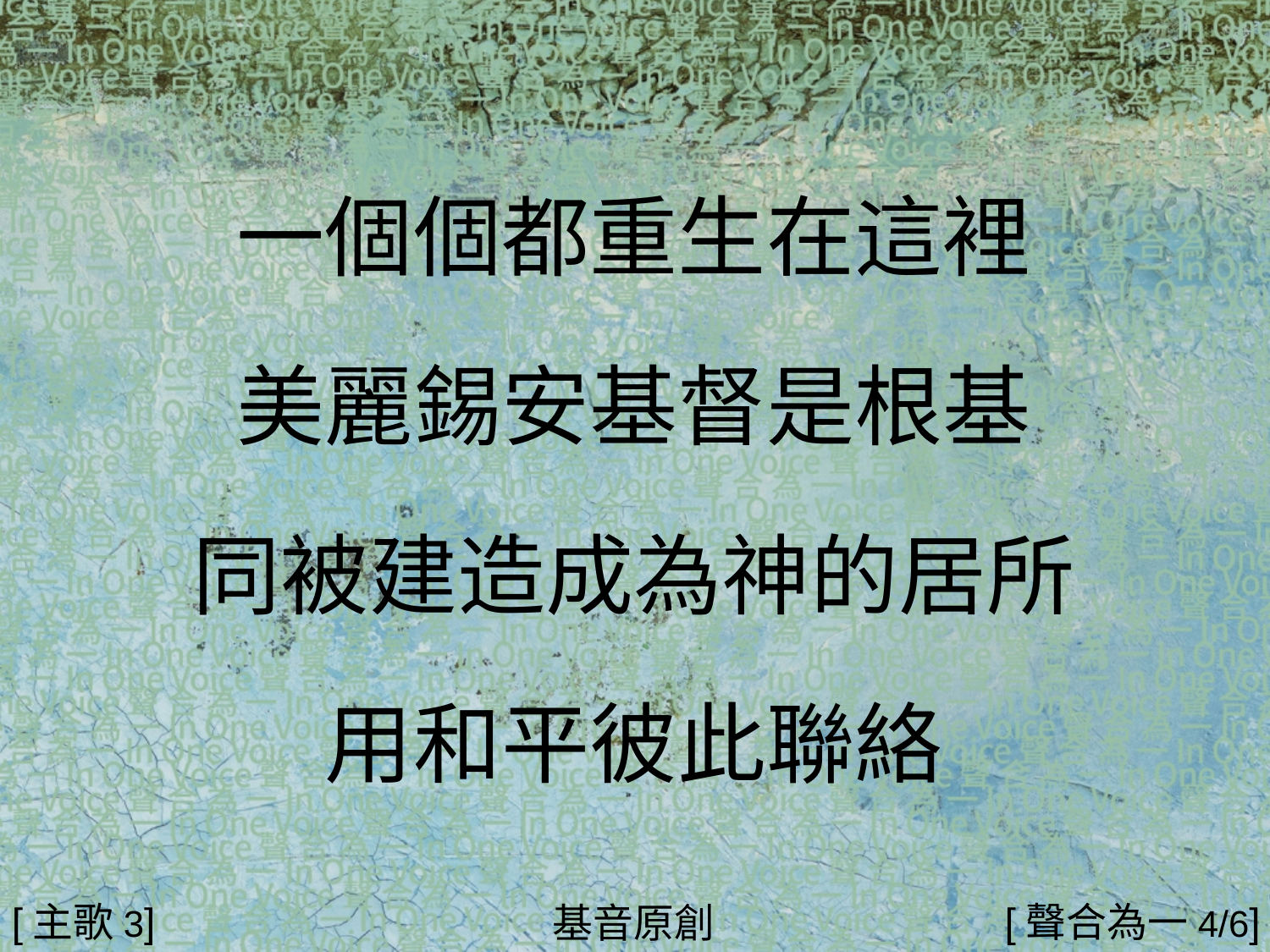

一個個都重生在這裡

美麗錫安基督是根基

同被建造成為神的居所

用和平彼此聯絡
#

[主歌3]
[聲合為一4/6]
基音原創